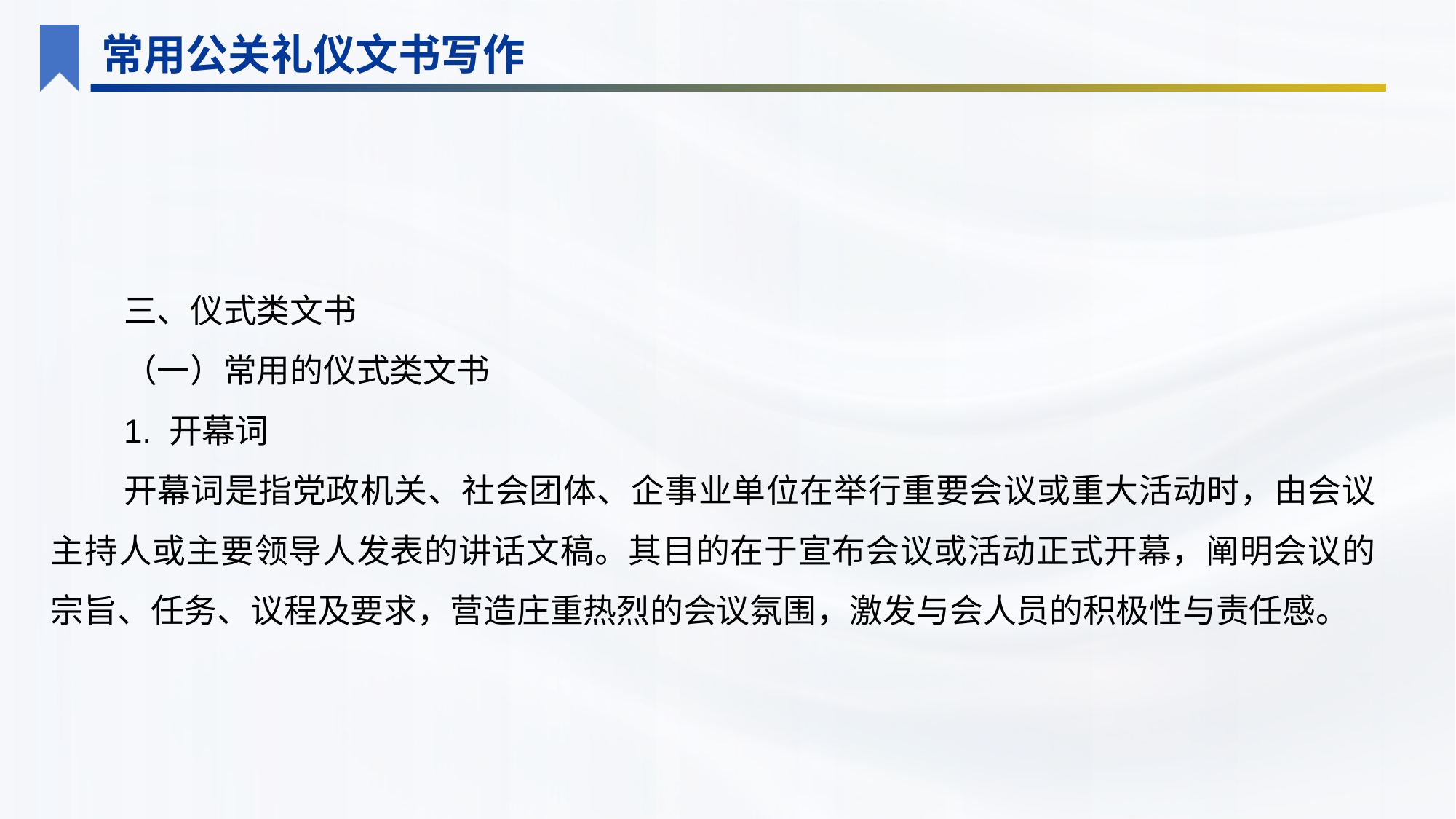

常用公关礼仪文书写作
三、仪式类文书
（一）常用的仪式类文书
1. 开幕词
开幕词是指党政机关、社会团体、企事业单位在举行重要会议或重大活动时，由会议主持人或主要领导人发表的讲话文稿。其目的在于宣布会议或活动正式开幕，阐明会议的宗旨、任务、议程及要求，营造庄重热烈的会议氛围，激发与会人员的积极性与责任感。